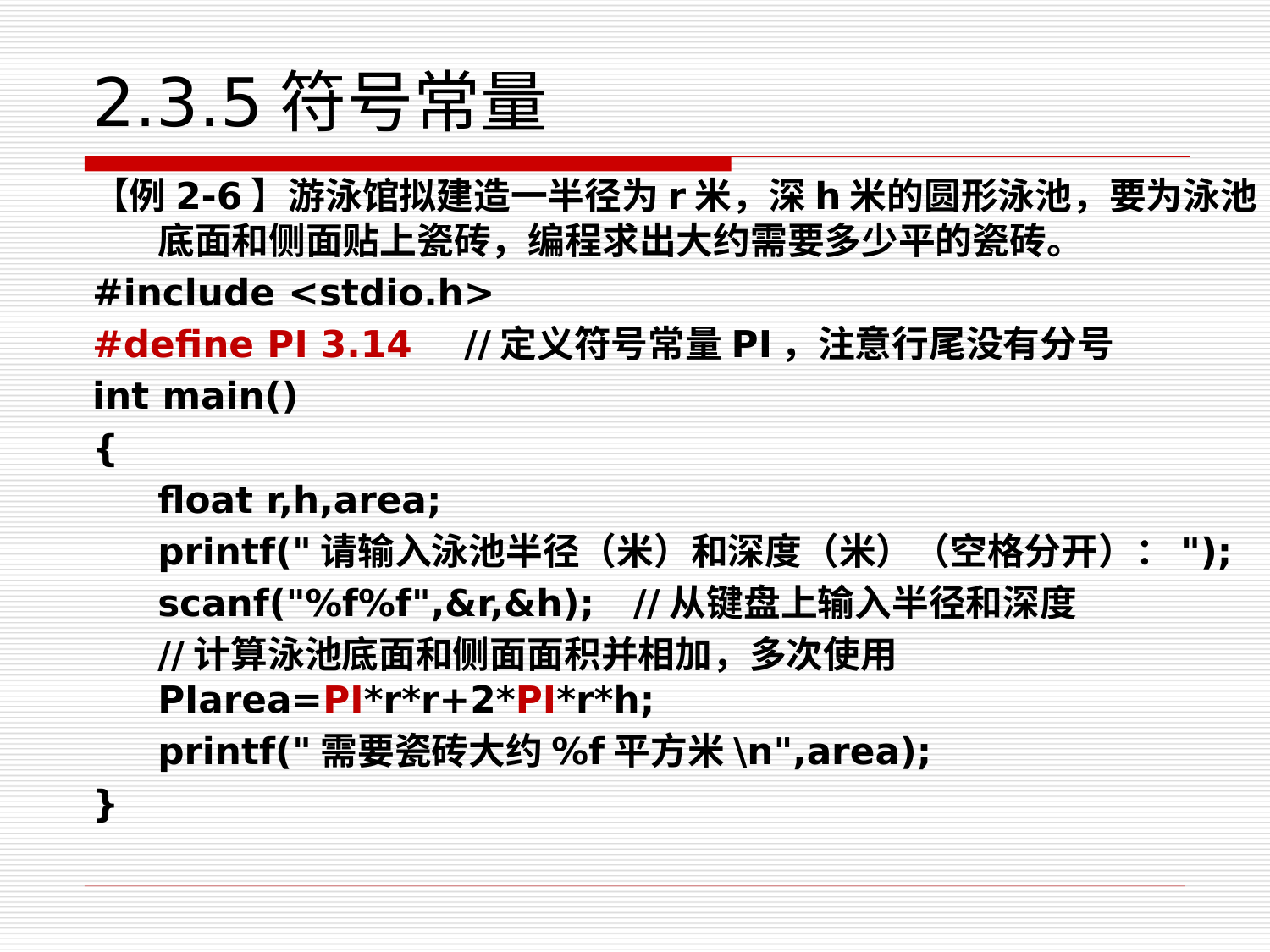

# 2.3.5符号常量
【例2-6】游泳馆拟建造一半径为r米，深h米的圆形泳池，要为泳池底面和侧面贴上瓷砖，编程求出大约需要多少平的瓷砖。
#include <stdio.h>
#define PI 3.14    //定义符号常量PI，注意行尾没有分号
int main()
{
	float r,h,area;
	printf("请输入泳池半径（米）和深度（米）（空格分开）：");
	scanf("%f%f",&r,&h);   //从键盘上输入半径和深度
	//计算泳池底面和侧面面积并相加，多次使用PIarea=PI*r*r+2*PI*r*h;
	printf("需要瓷砖大约%f平方米\n",area);
}